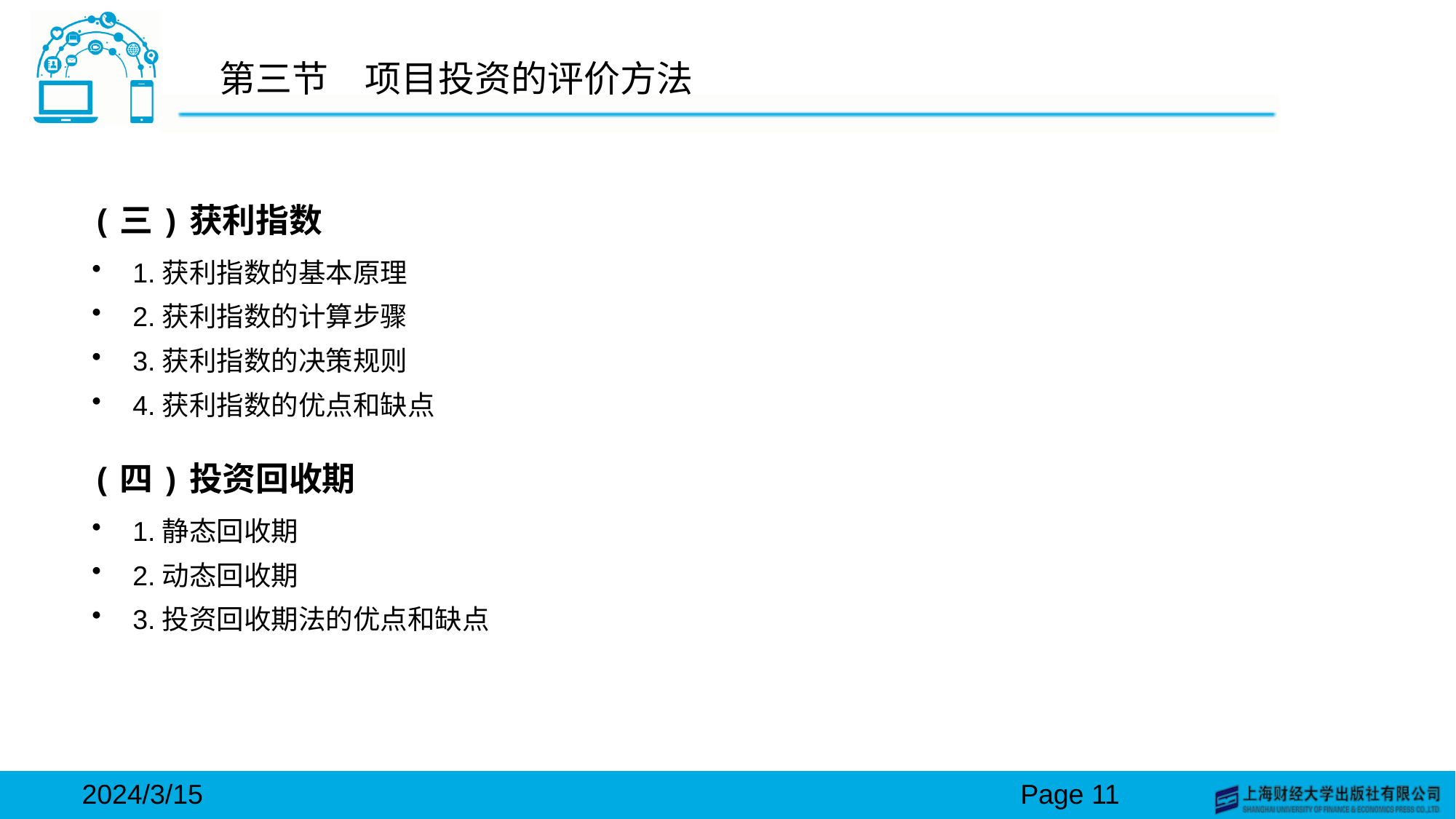

# 第三节　项目投资的评价方法
(三)获利指数
1.获利指数的基本原理
2.获利指数的计算步骤
3.获利指数的决策规则
4.获利指数的优点和缺点
(四)投资回收期
1.静态回收期
2.动态回收期
3.投资回收期法的优点和缺点

2024/3/15
Page 11